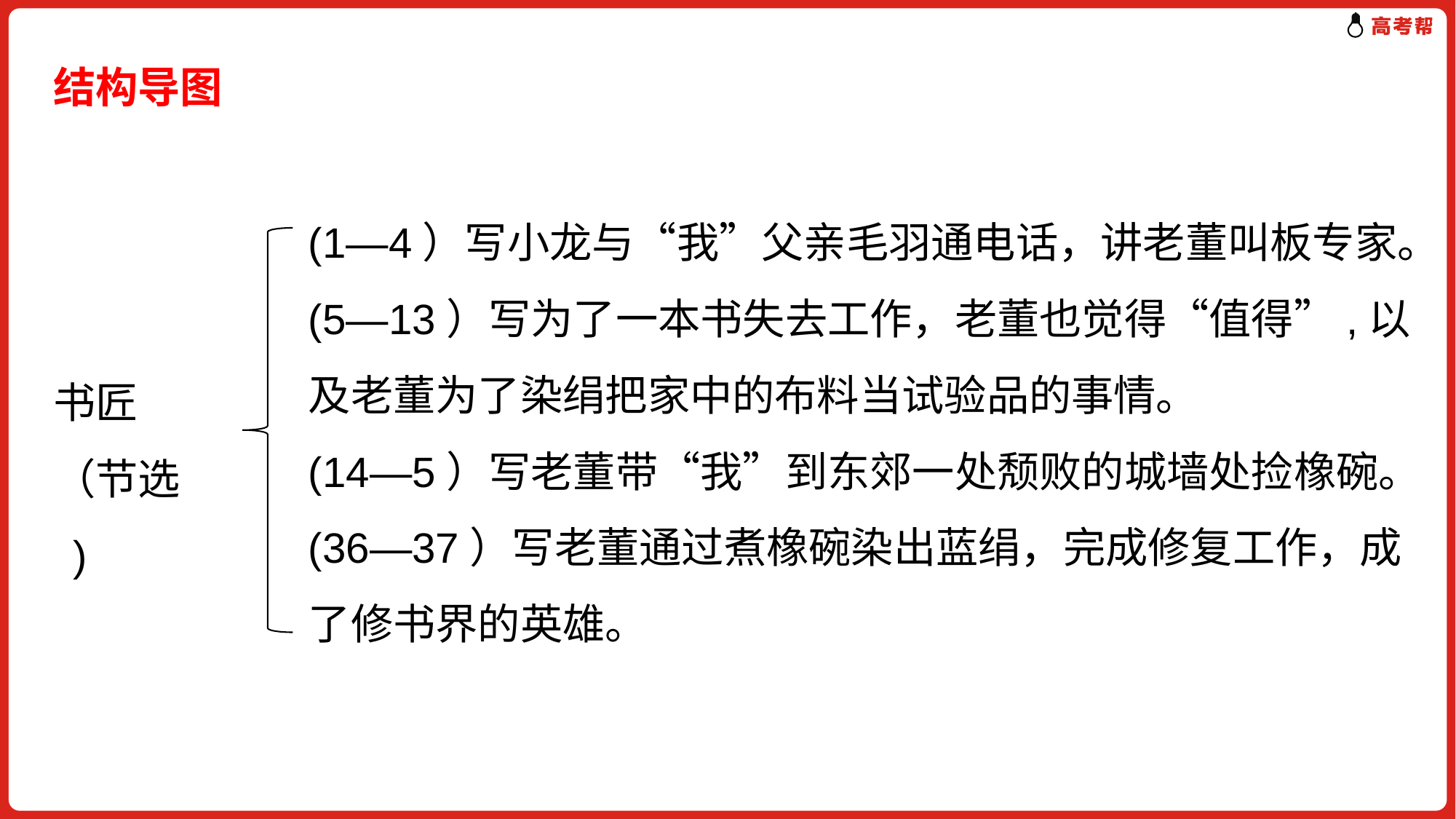

结构导图
(1—4）写小龙与“我”父亲毛羽通电话，讲老董叫板专家。
(5—13）写为了一本书失去工作，老董也觉得“值得”,以及老董为了染绢把家中的布料当试验品的事情。
(14—5）写老董带“我”到东郊一处颓败的城墙处捡橡碗。
(36—37）写老董通过煮橡碗染出蓝绢，完成修复工作，成了修书界的英雄。

书匠
（节选 )